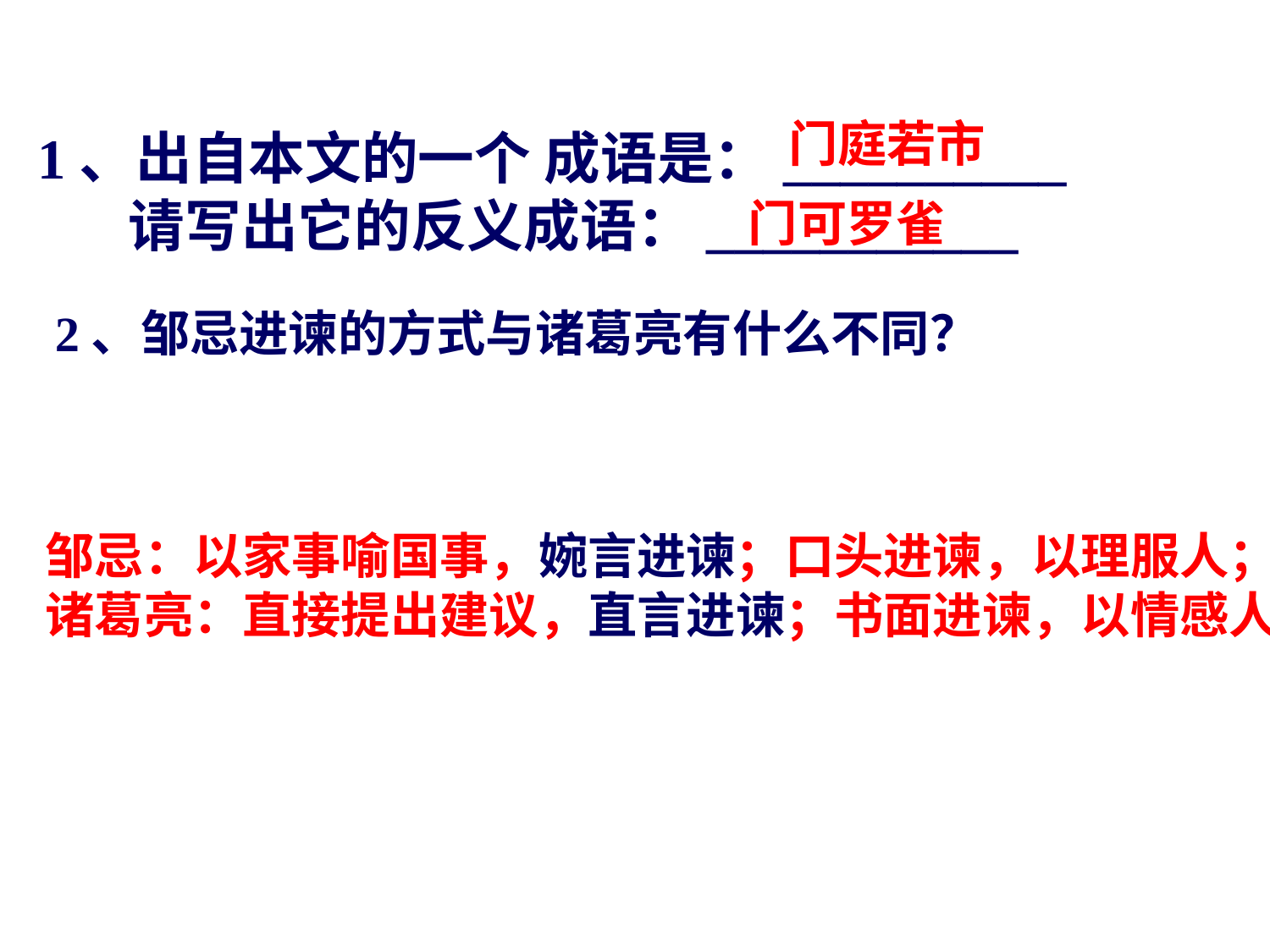

门庭若市
1、出自本文的一个 成语是：__________
      请写出它的反义成语：___________
门可罗雀
2、邹忌进谏的方式与诸葛亮有什么不同？
邹忌：以家事喻国事，婉言进谏；口头进谏，以理服人；
诸葛亮：直接提出建议，直言进谏；书面进谏，以情感人。